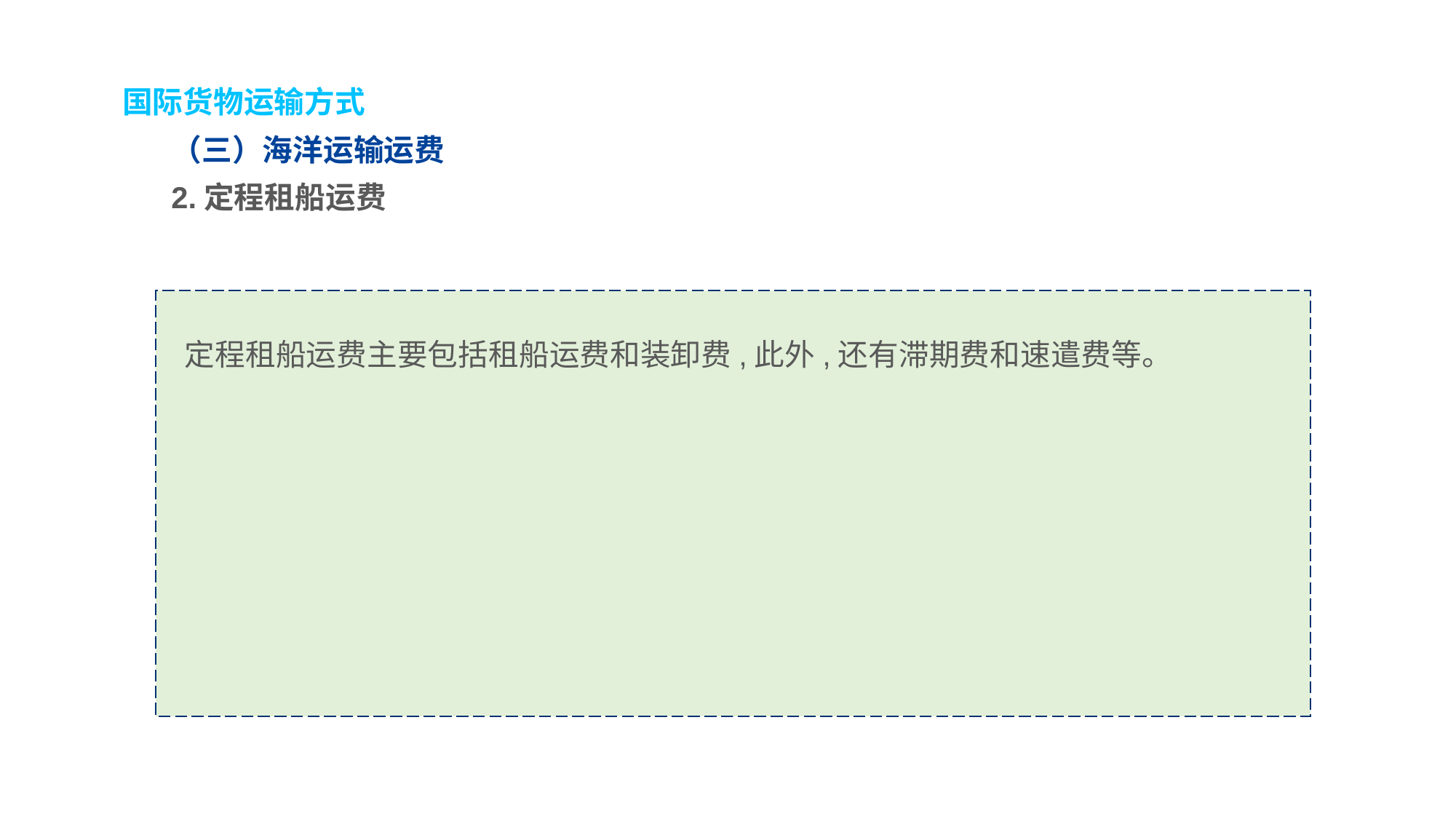

国际货物运输方式
（三）海洋运输运费
2.定程租船运费

定程租船运费主要包括租船运费和装卸费,此外,还有滞期费和速遣费等。